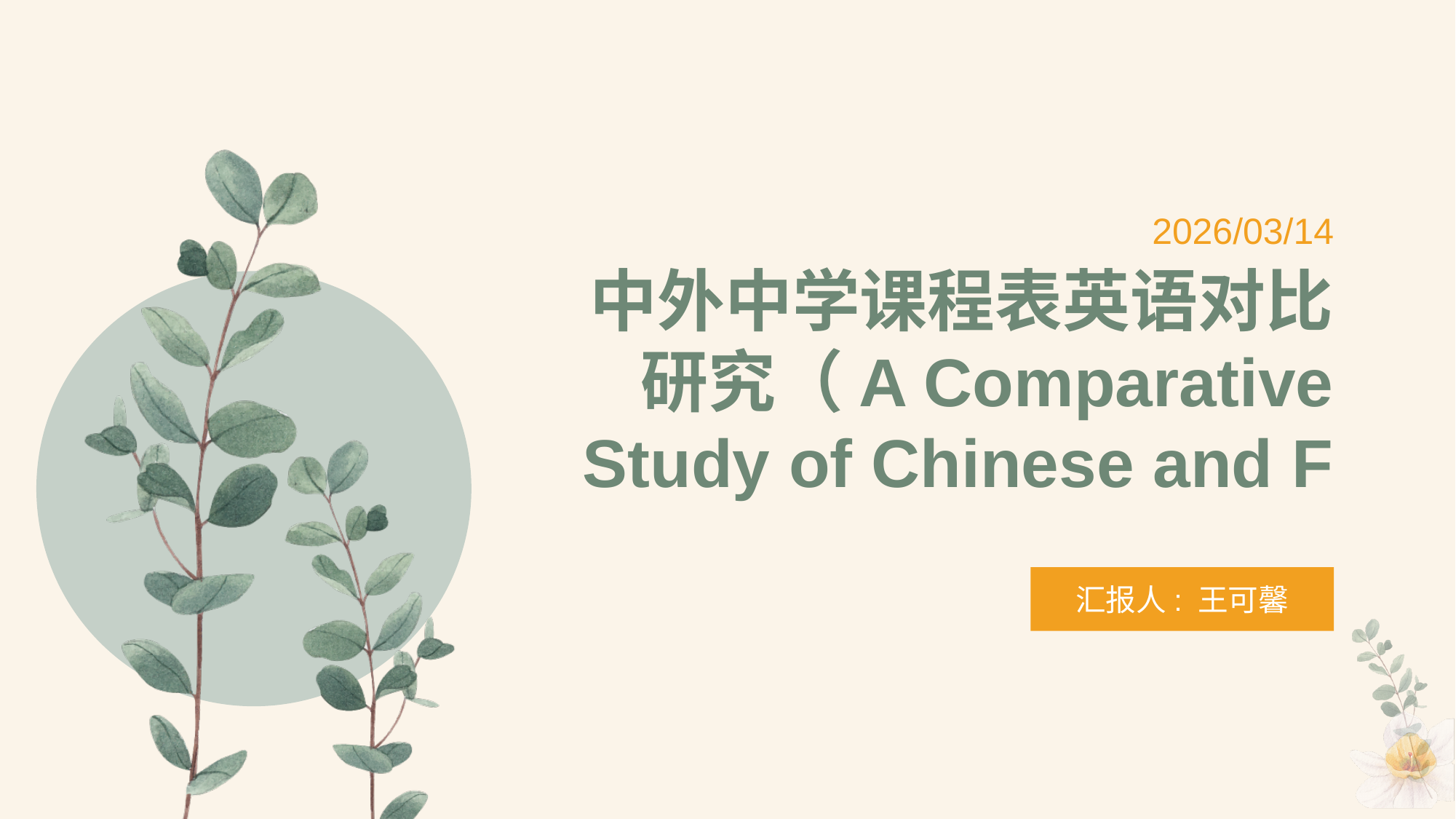

2026/03/14
中外中学课程表英语对比研究（A Comparative Study of Chinese and F
汇报人: 王可馨